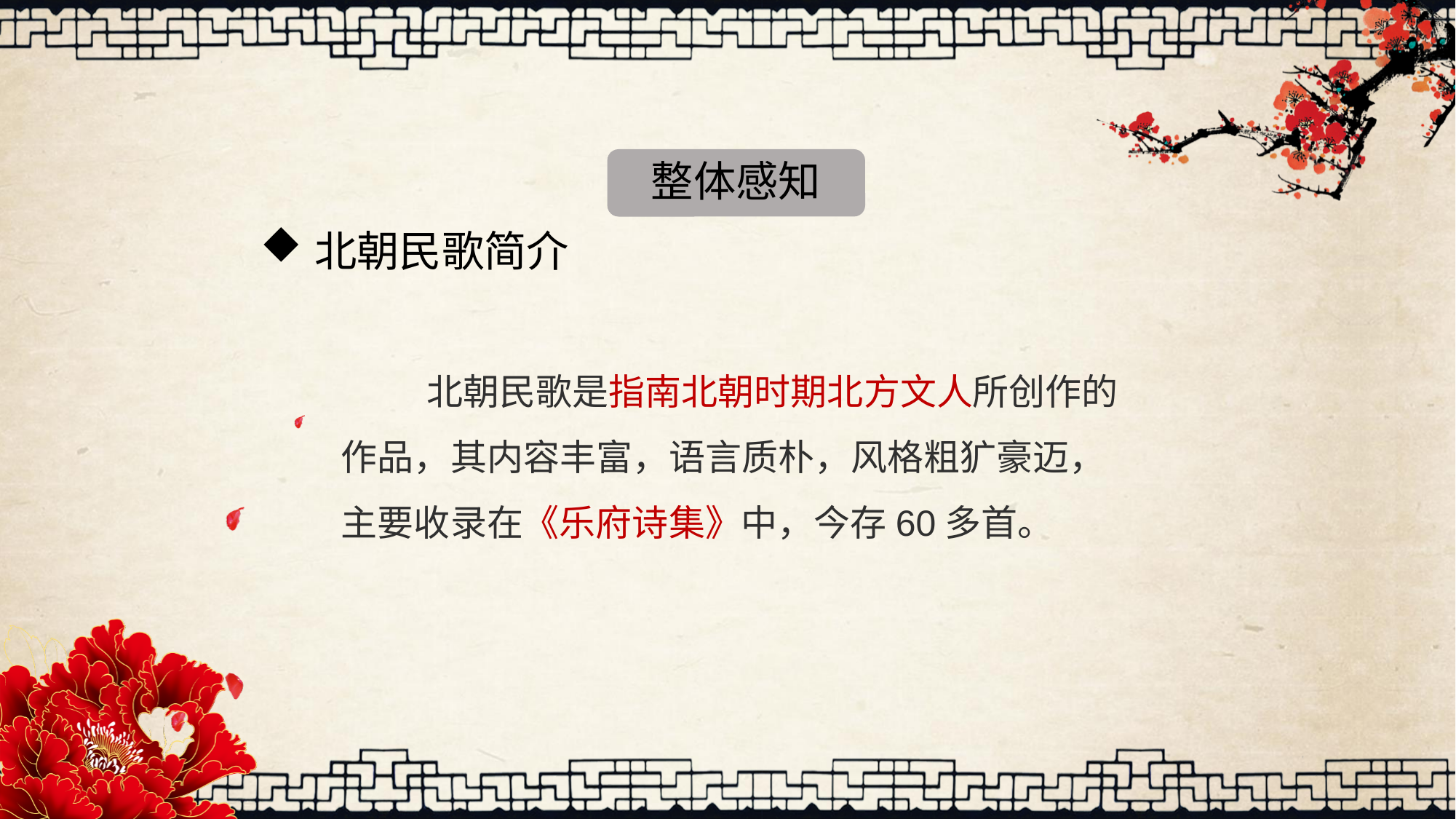

整体感知

北朝民歌简介
北朝民歌是指南北朝时期北方文人所创作的作品，其内容丰富，语言质朴，风格粗犷豪迈，主要收录在《乐府诗集》中，今存60多首。